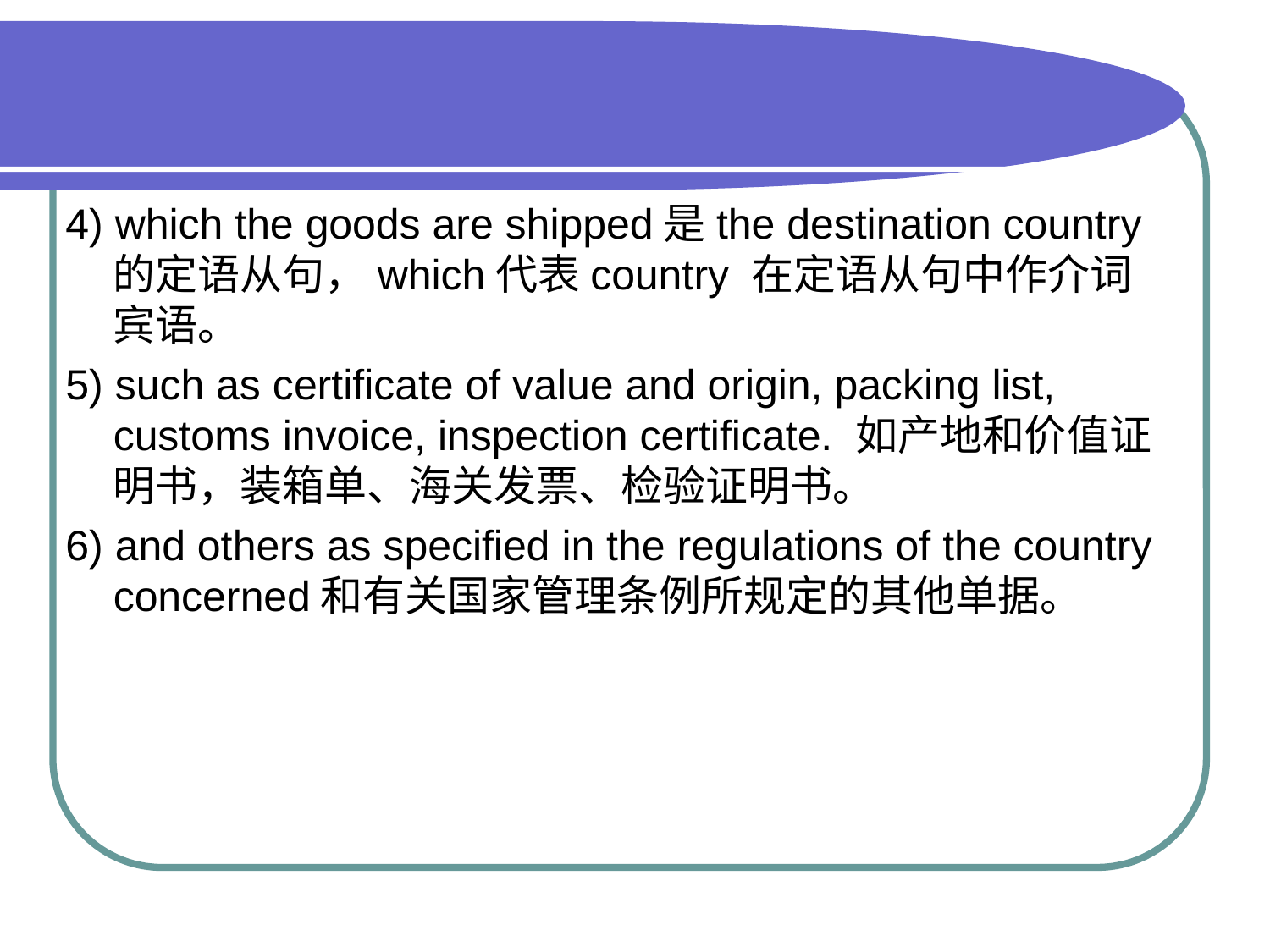

#
4) which the goods are shipped是the destination country的定语从句，which代表country 在定语从句中作介词宾语。
5) such as certificate of value and origin, packing list, customs invoice, inspection certificate. 如产地和价值证明书，装箱单、海关发票、检验证明书。
6) and others as specified in the regulations of the country concerned和有关国家管理条例所规定的其他单据。